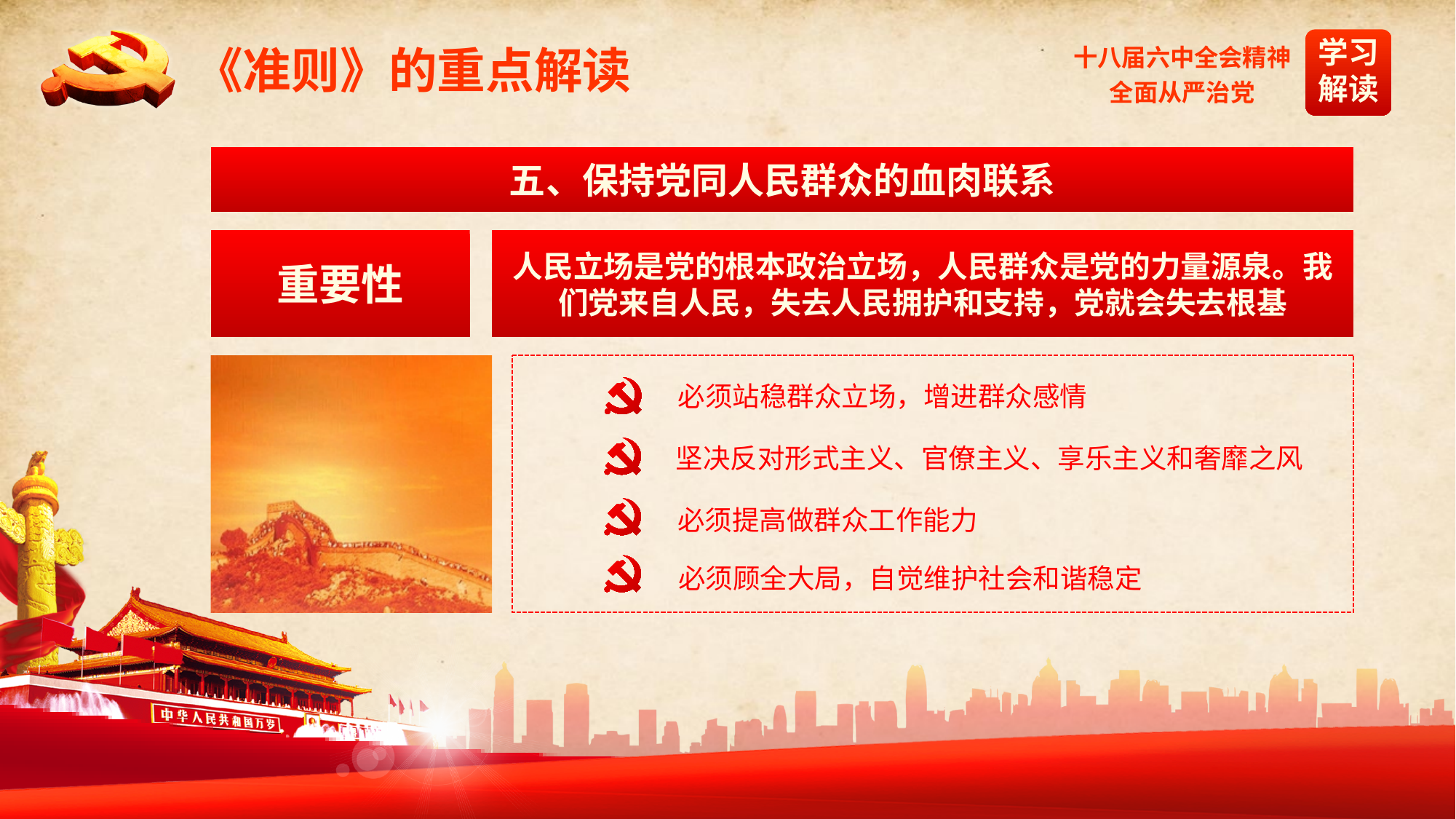

《准则》的重点解读
五、保持党同人民群众的血肉联系
重要性
人民立场是党的根本政治立场，人民群众是党的力量源泉。我们党来自人民，失去人民拥护和支持，党就会失去根基

必须站稳群众立场，增进群众感情

坚决反对形式主义、官僚主义、享乐主义和奢靡之风

必须提高做群众工作能力

必须顾全大局，自觉维护社会和谐稳定